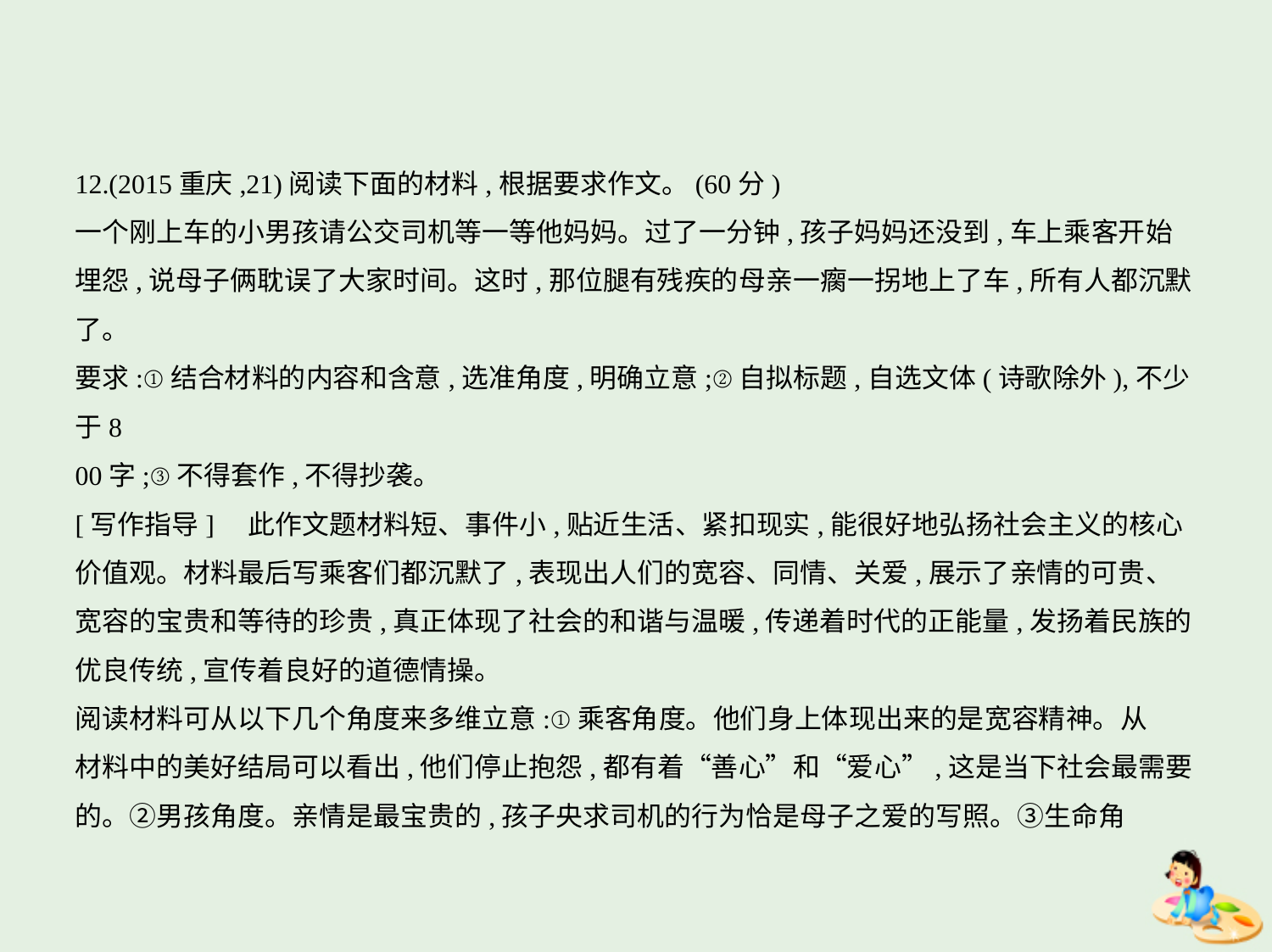

12.(2015重庆,21)阅读下面的材料,根据要求作文。(60分)
一个刚上车的小男孩请公交司机等一等他妈妈。过了一分钟,孩子妈妈还没到,车上乘客开始
埋怨,说母子俩耽误了大家时间。这时,那位腿有残疾的母亲一瘸一拐地上了车,所有人都沉默
了。
要求:①结合材料的内容和含意,选准角度,明确立意;②自拟标题,自选文体(诗歌除外),不少于8
00字;③不得套作,不得抄袭。
[写作指导]　此作文题材料短、事件小,贴近生活、紧扣现实,能很好地弘扬社会主义的核心
价值观。材料最后写乘客们都沉默了,表现出人们的宽容、同情、关爱,展示了亲情的可贵、
宽容的宝贵和等待的珍贵,真正体现了社会的和谐与温暖,传递着时代的正能量,发扬着民族的
优良传统,宣传着良好的道德情操。
阅读材料可从以下几个角度来多维立意:①乘客角度。他们身上体现出来的是宽容精神。从
材料中的美好结局可以看出,他们停止抱怨,都有着“善心”和“爱心”,这是当下社会最需要
的。②男孩角度。亲情是最宝贵的,孩子央求司机的行为恰是母子之爱的写照。③生命角